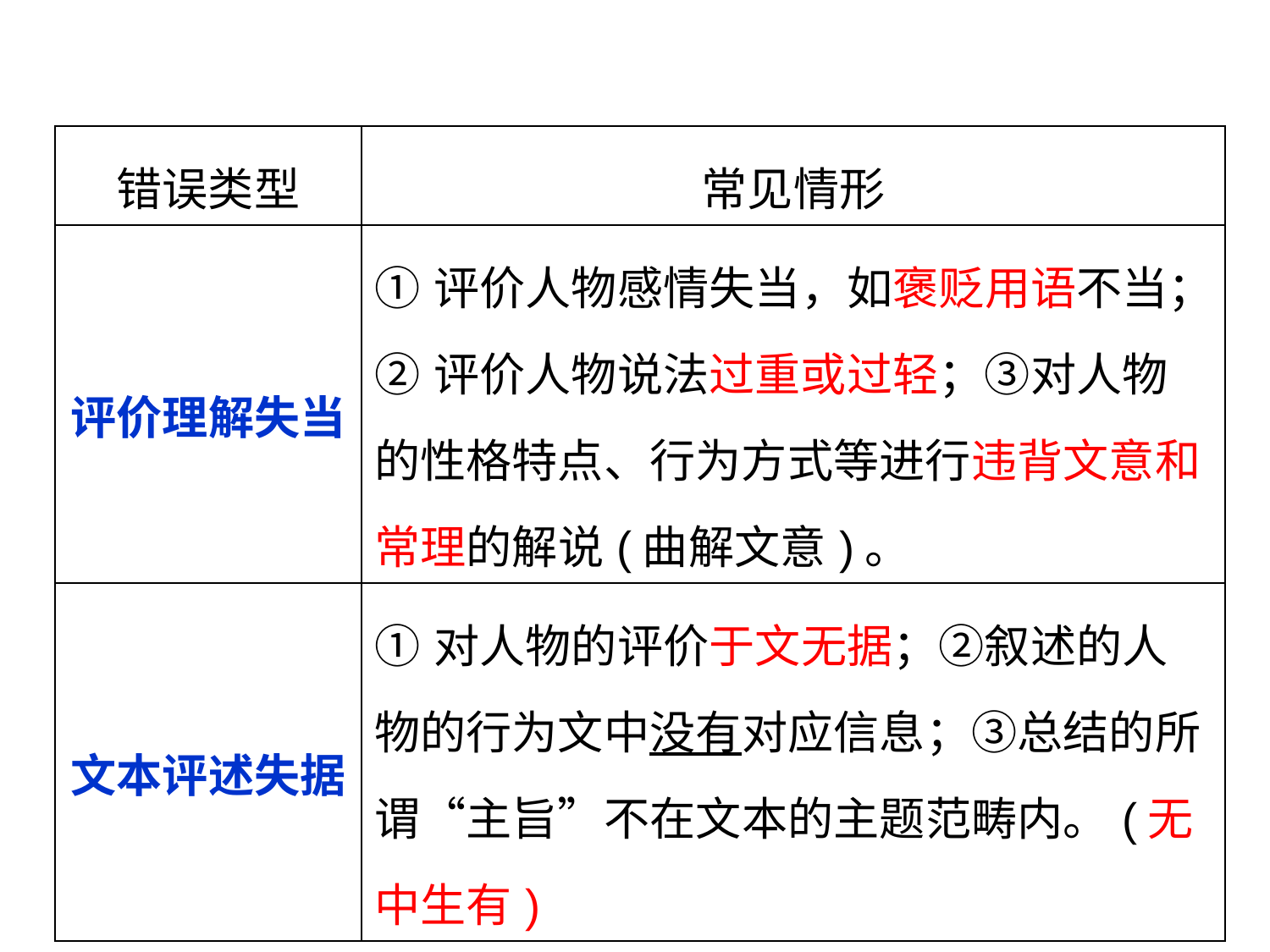

| 错误类型 | 常见情形 |
| --- | --- |
| 评价理解失当 | ①评价人物感情失当，如褒贬用语不当； ②评价人物说法过重或过轻；③对人物的性格特点、行为方式等进行违背文意和常理的解说(曲解文意)。 |
| 文本评述失据 | ①对人物的评价于文无据；②叙述的人物的行为文中没有对应信息；③总结的所谓“主旨”不在文本的主题范畴内。(无中生有) |